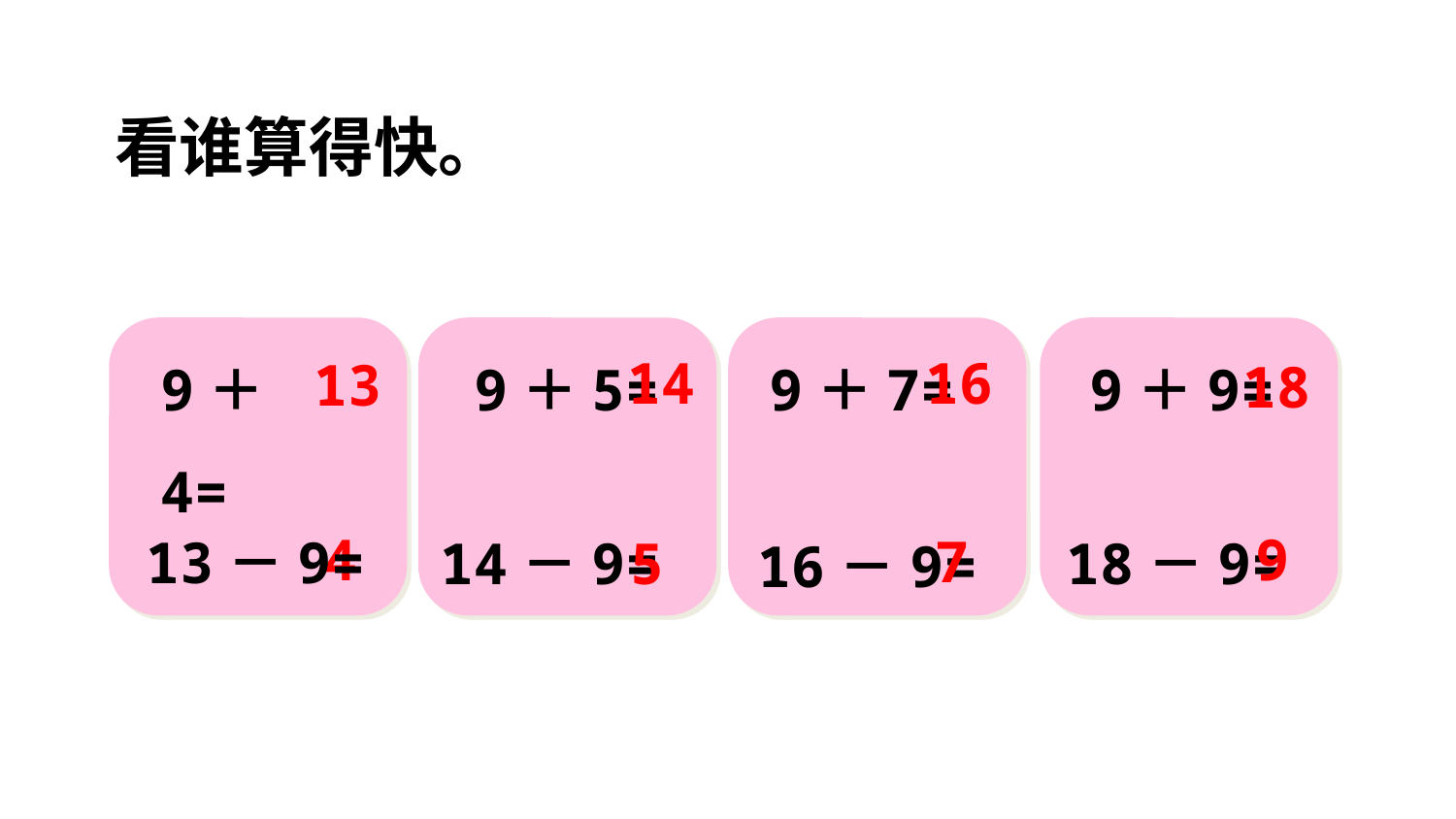

看谁算得快。
14
16
13
18
9＋4=
9＋5=
9＋7=
9＋9=

4
9
7
13－9=
5
14－9=
18－9=
16－9=